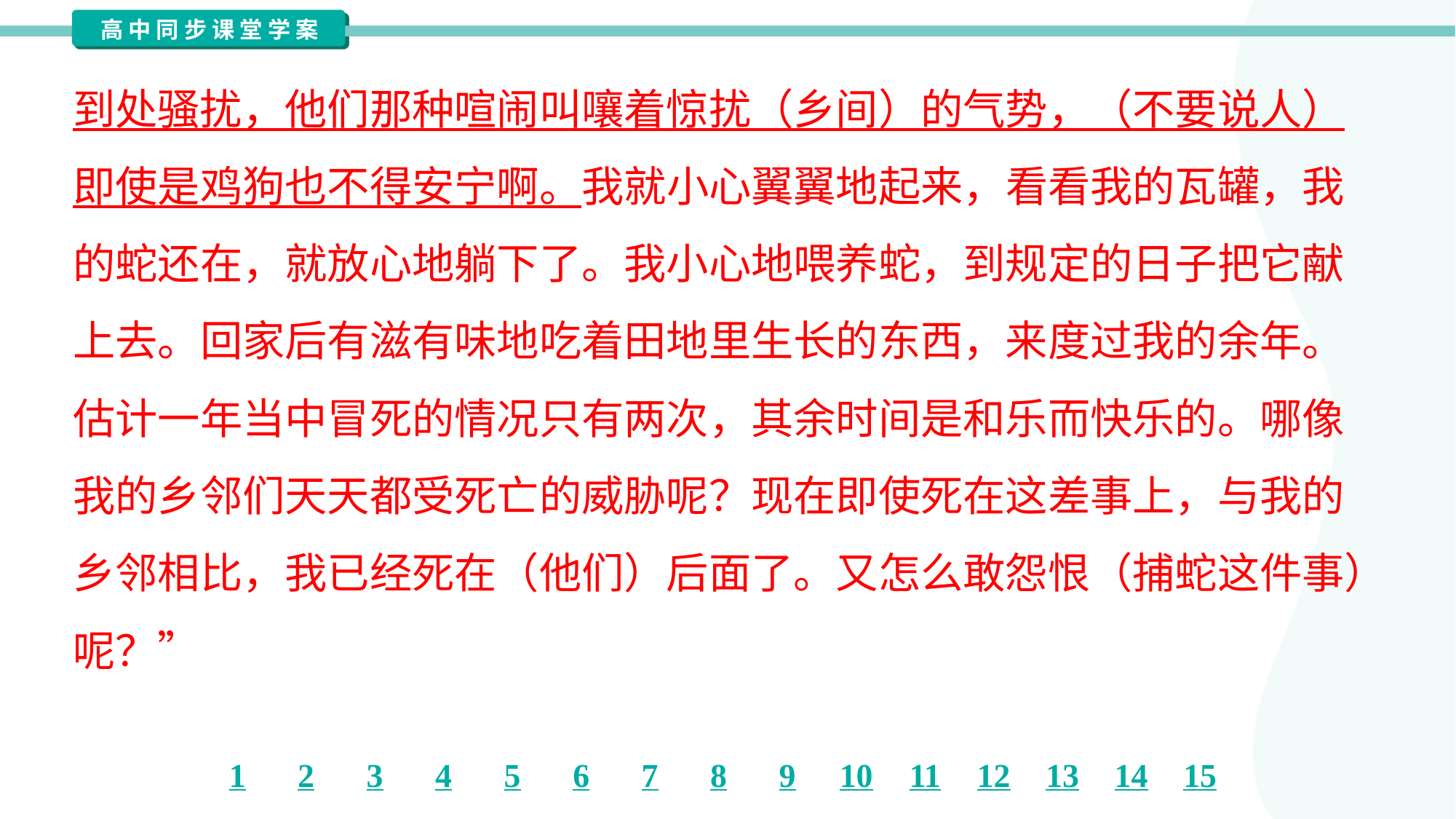

到处骚扰，他们那种喧闹叫嚷着惊扰（乡间）的气势，（不要说人）
即使是鸡狗也不得安宁啊。我就小心翼翼地起来，看看我的瓦罐，我
的蛇还在，就放心地躺下了。我小心地喂养蛇，到规定的日子把它献
上去。回家后有滋有味地吃着田地里生长的东西，来度过我的余年。
估计一年当中冒死的情况只有两次，其余时间是和乐而快乐的。哪像
我的乡邻们天天都受死亡的威胁呢？现在即使死在这差事上，与我的
乡邻相比，我已经死在（他们）后面了。又怎么敢怨恨（捕蛇这件事）
呢？”